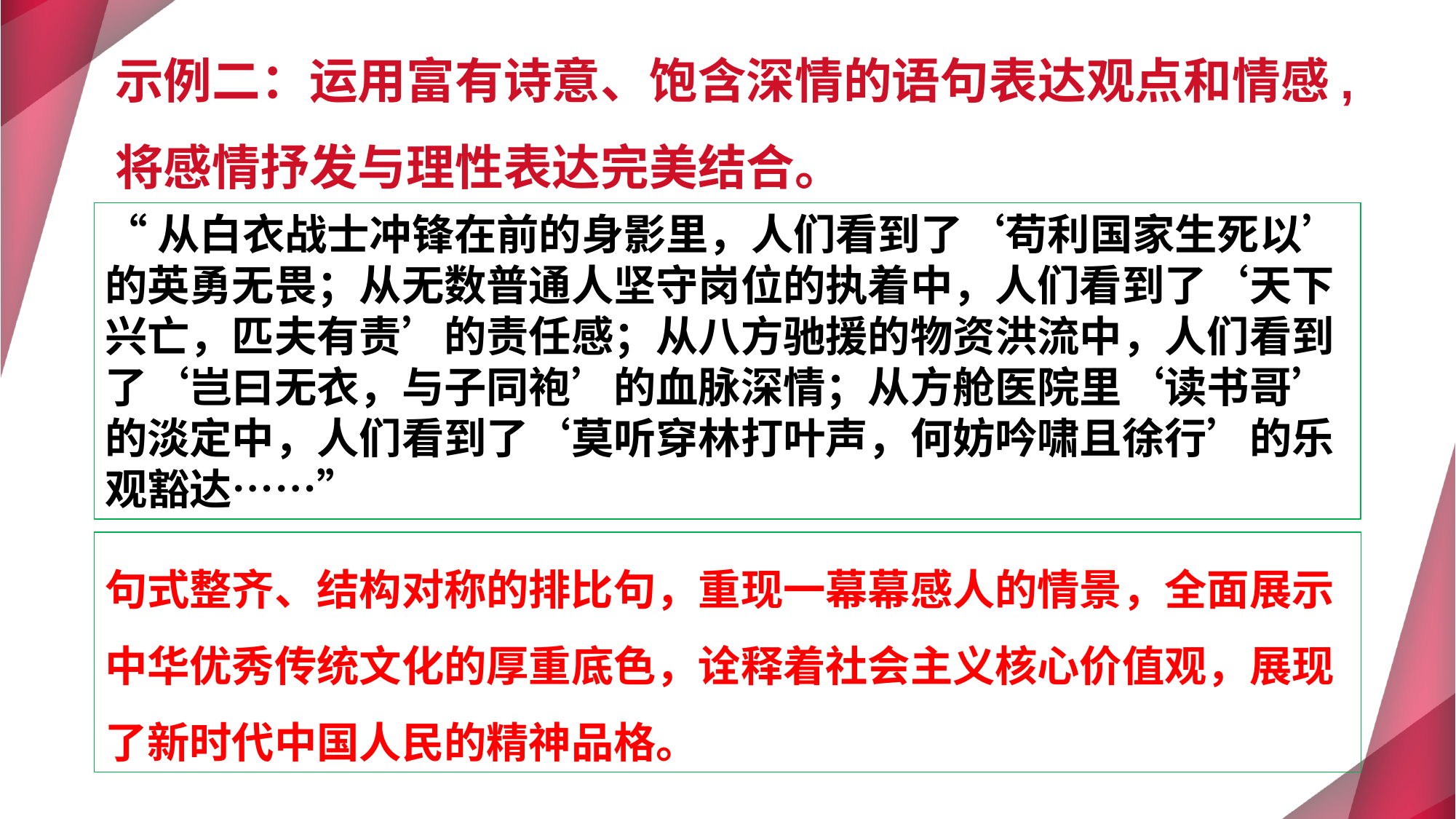

示例二：运用富有诗意、饱含深情的语句表达观点和情感,将感情抒发与理性表达完美结合。
“从白衣战士冲锋在前的身影里，人们看到了‘苟利国家生死以’的英勇无畏；从无数普通人坚守岗位的执着中，人们看到了‘天下兴亡，匹夫有责’的责任感；从八方驰援的物资洪流中，人们看到了‘岂曰无衣，与子同袍’的血脉深情；从方舱医院里‘读书哥’的淡定中，人们看到了‘莫听穿林打叶声，何妨吟啸且徐行’的乐观豁达……”
e7d195523061f1c0f55f9af68525816972d868573ada39bc763F3977967589A5F92C178830C92595A6CE4D0132F8C206B2B04C416AAA86B7FD80AB023F78DAEB544E2F013E11B2B95AD21703D1C90034A379EC9026EFAAF5D8D3F6EDD7215B015B463D656B0929A814A5414683A393A7CC9BB506C975E20AD17C211CA623623BC48209FD1E344B18C2900D8641C9B362
句式整齐、结构对称的排比句，重现一幕幕感人的情景，全面展示中华优秀传统文化的厚重底色，诠释着社会主义核心价值观，展现了新时代中国人民的精神品格。